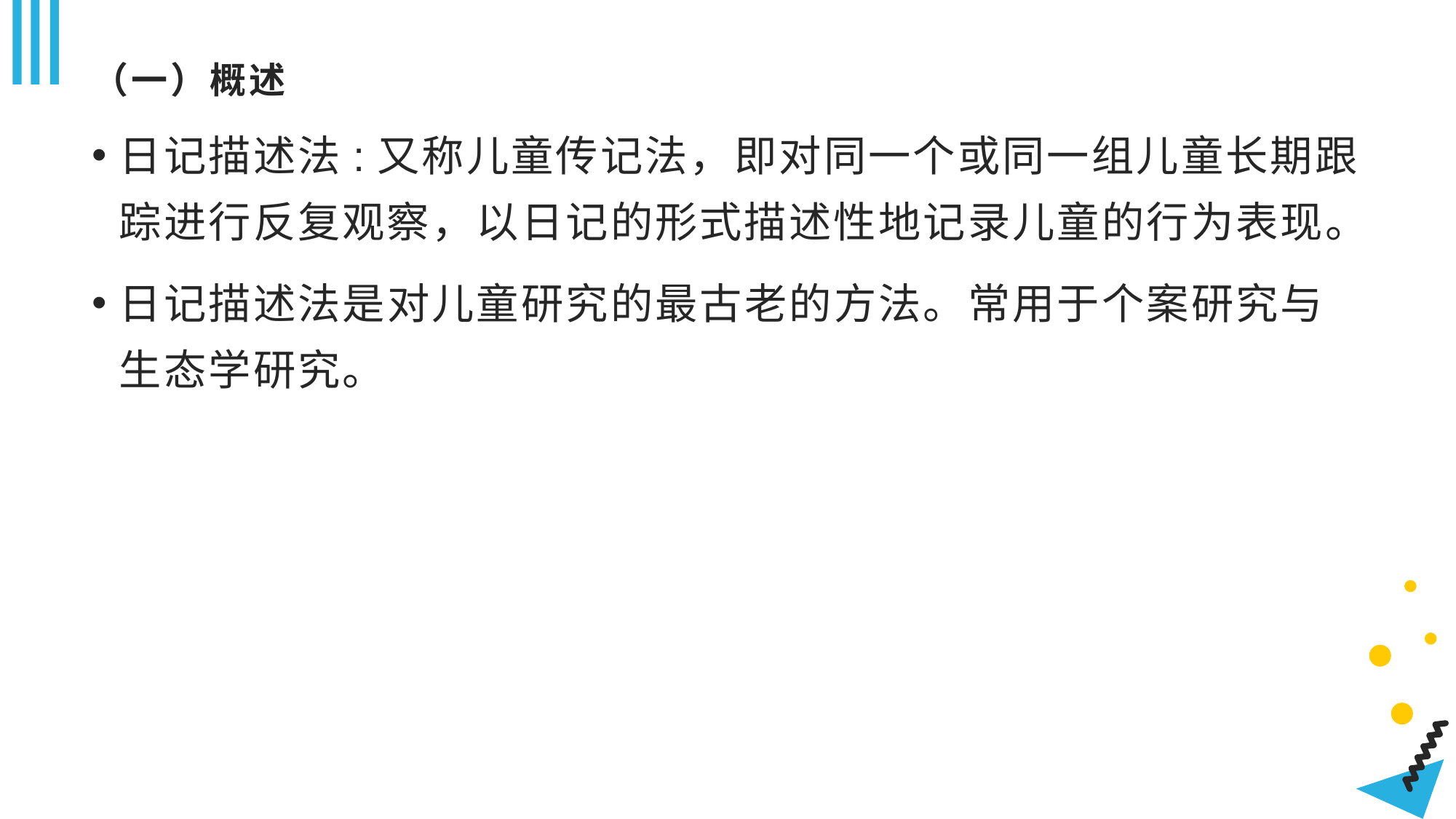

# （一）概述
日记描述法:又称儿童传记法，即对同一个或同一组儿童长期跟踪进行反复观察，以日记的形式描述性地记录儿童的行为表现。
日记描述法是对儿童研究的最古老的方法。常用于个案研究与生态学研究。